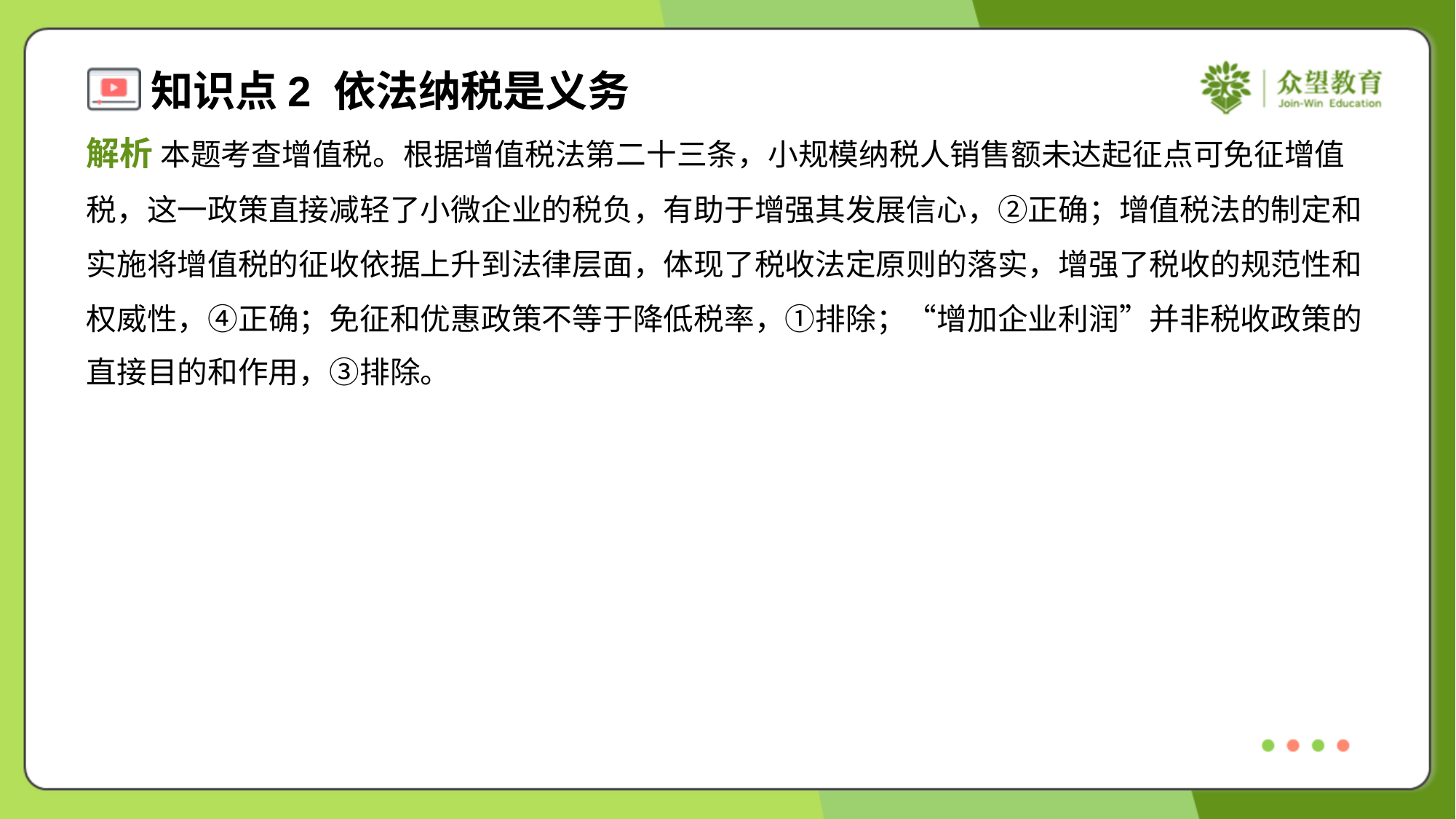

解析 本题考查增值税。根据增值税法第二十三条，小规模纳税人销售额未达起征点可免征增值
税，这一政策直接减轻了小微企业的税负，有助于增强其发展信心，②正确；增值税法的制定和
实施将增值税的征收依据上升到法律层面，体现了税收法定原则的落实，增强了税收的规范性和
权威性，④正确；免征和优惠政策不等于降低税率，①排除；“增加企业利润”并非税收政策的
直接目的和作用，③排除。